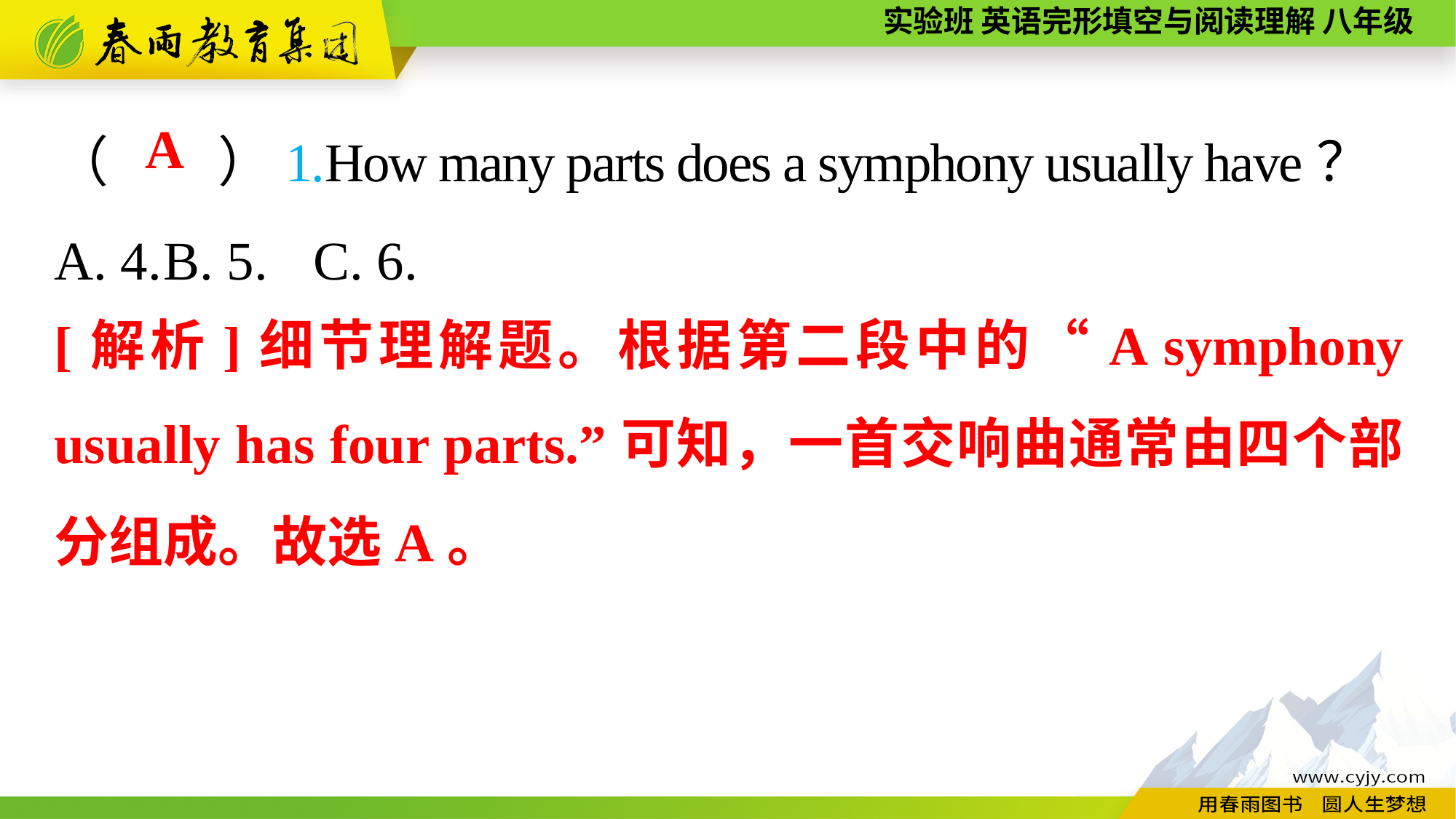

（　　）1.How many parts does a symphony usually have？
A. 4.	B. 5.	   C. 6.
A
[解析]细节理解题。根据第二段中的“A symphony usually has four parts.”可知，一首交响曲通常由四个部分组成。故选A。